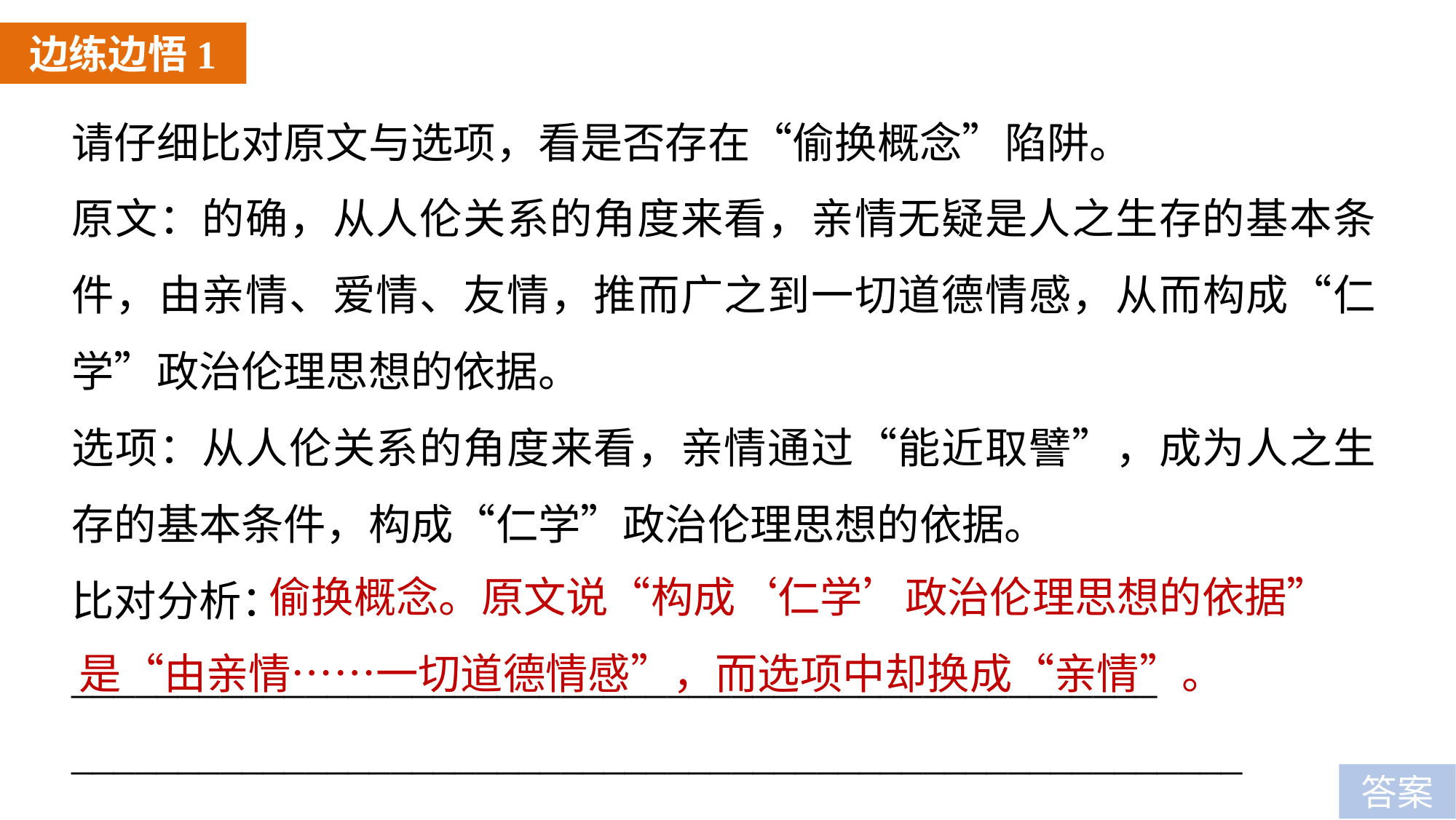

边练边悟1
请仔细比对原文与选项，看是否存在“偷换概念”陷阱。
原文：的确，从人伦关系的角度来看，亲情无疑是人之生存的基本条件，由亲情、爱情、友情，推而广之到一切道德情感，从而构成“仁学”政治伦理思想的依据。
选项：从人伦关系的角度来看，亲情通过“能近取譬”，成为人之生存的基本条件，构成“仁学”政治伦理思想的依据。
比对分析：___________________________________________________
_______________________________________________________
                   偷换概念。原文说“构成‘仁学’政治伦理思想的依据”
是“由亲情……一切道德情感”，而选项中却换成“亲情”。
答案